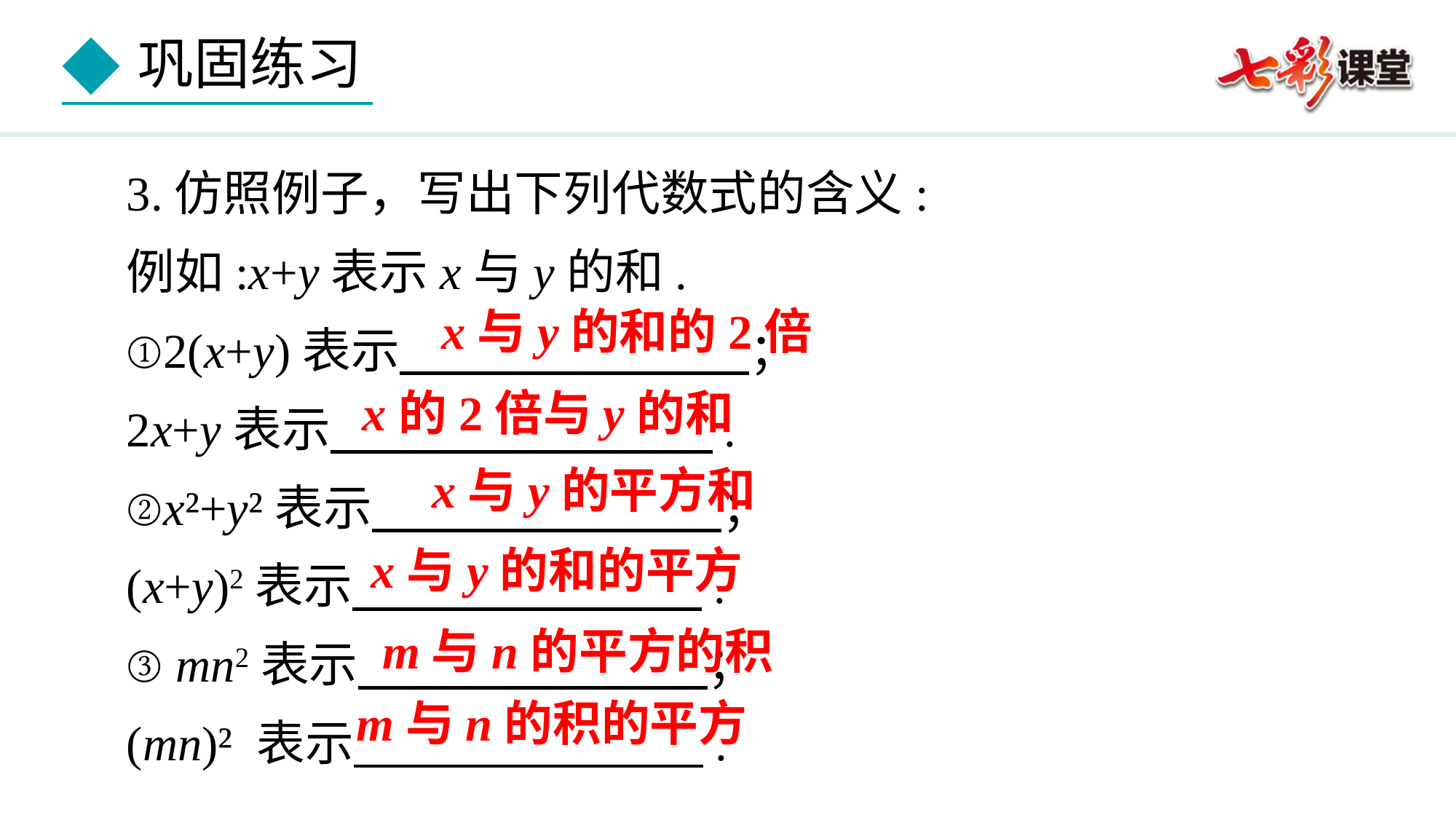

3.仿照例子，写出下列代数式的含义:
例如:x+y表示x与y的和.
①2(x+y)表示                                ；
2x+y表示                                   .
②x²+y²表示                                ；
(x+y)2表示                                .
③ mn2表示                                ；
(mn)² 表示                                .
x与y的和的2倍
x的2倍与y的和
x与y的平方和
x与y的和的平方
m与n的平方的积
m与n的积的平方